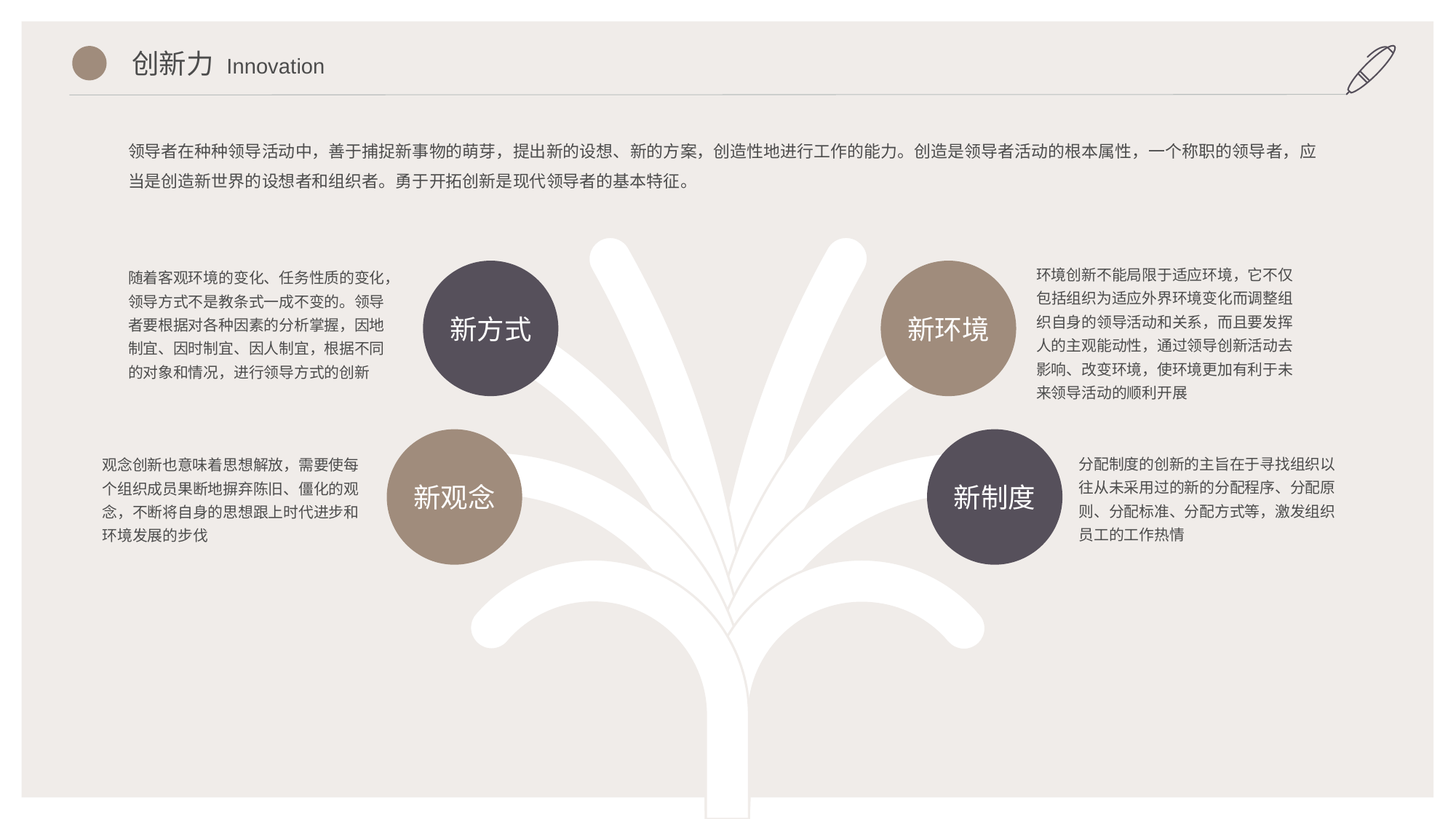

创新力 Innovation

领导者在种种领导活动中，善于捕捉新事物的萌芽，提出新的设想、新的方案，创造性地进行工作的能力。创造是领导者活动的根本属性，一个称职的领导者，应当是创造新世界的设想者和组织者。勇于开拓创新是现代领导者的基本特征。

环境创新不能局限于适应环境，它不仅包括组织为适应外界环境变化而调整组织自身的领导活动和关系，而且要发挥人的主观能动性，通过领导创新活动去影响、改变环境，使环境更加有利于未来领导活动的顺利开展
随着客观环境的变化、任务性质的变化，领导方式不是教条式一成不变的。领导者要根据对各种因素的分析掌握，因地制宜、因时制宜、因人制宜，根据不同的对象和情况，进行领导方式的创新
新方式
新环境

新观念
新制度
分配制度的创新的主旨在于寻找组织以往从未采用过的新的分配程序、分配原则、分配标准、分配方式等，激发组织员工的工作热情
观念创新也意味着思想解放，需要使每个组织成员果断地摒弃陈旧、僵化的观念，不断将自身的思想跟上时代进步和环境发展的步伐